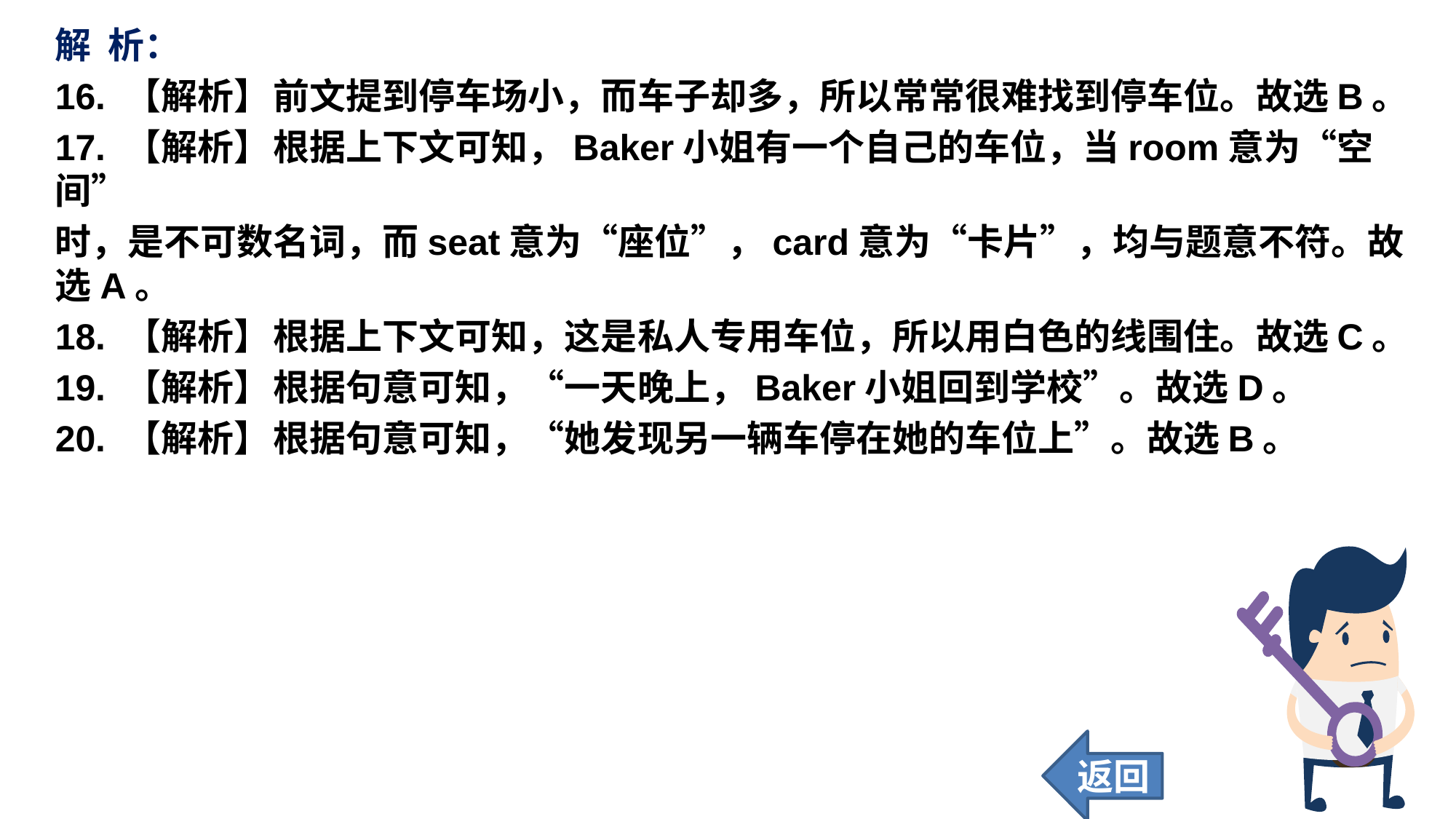

解  析：
16. 【解析】	前文提到停车场小，而车子却多，所以常常很难找到停车位。故选B。
17. 【解析】	根据上下文可知，Baker小姐有一个自己的车位，当room意为“空间”
时，是不可数名词，而seat意为“座位”，card意为“卡片”，均与题意不符。故选A。
18. 【解析】	根据上下文可知，这是私人专用车位，所以用白色的线围住。故选C。
19. 【解析】	根据句意可知，“一天晚上，Baker小姐回到学校”。故选D。
20. 【解析】	根据句意可知，“她发现另一辆车停在她的车位上”。故选B。

返回
24